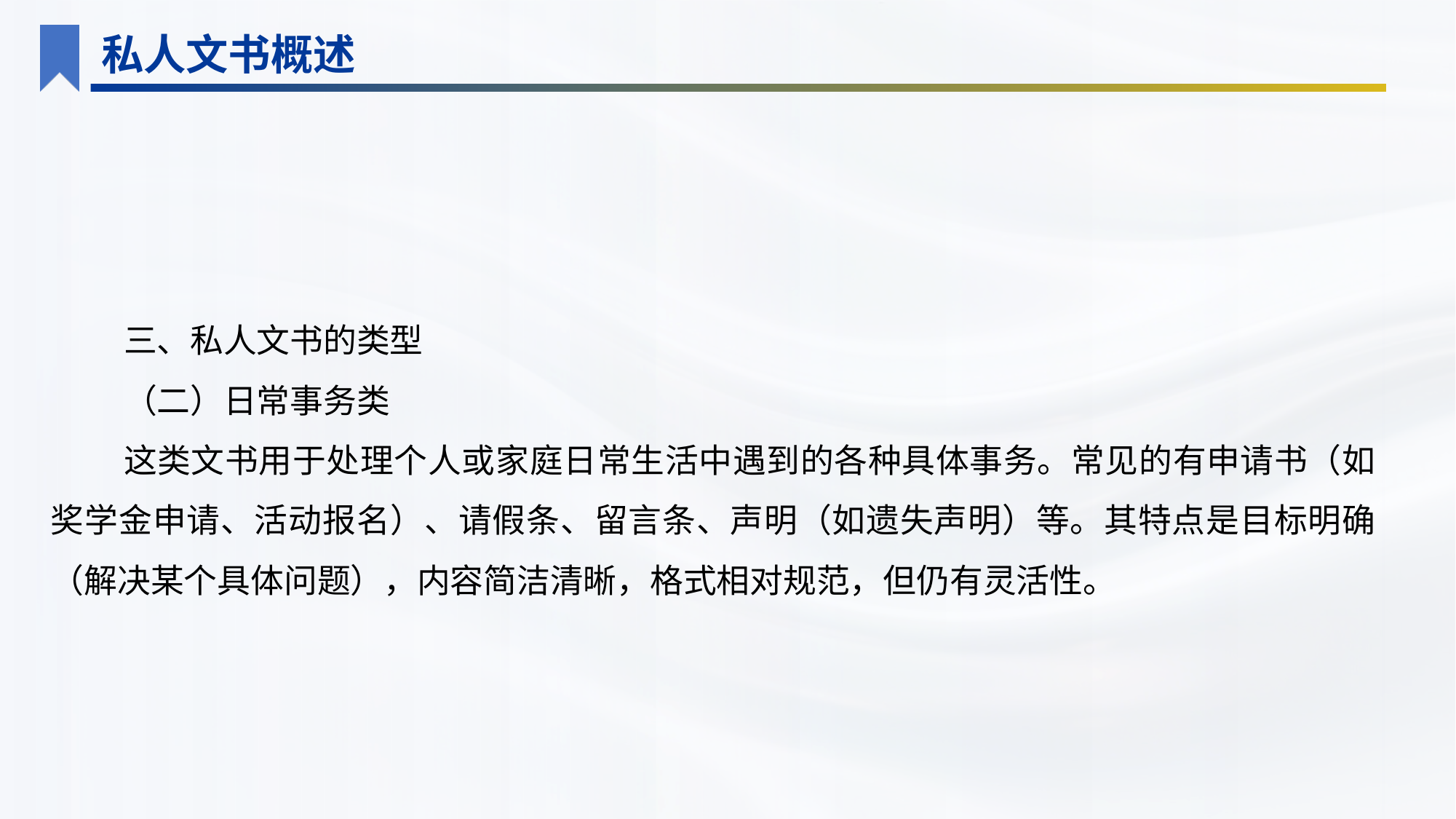

私人文书概述
三、私人文书的类型
（二）日常事务类
这类文书用于处理个人或家庭日常生活中遇到的各种具体事务。常见的有申请书（如奖学金申请、活动报名）、请假条、留言条、声明（如遗失声明）等。其特点是目标明确（解决某个具体问题），内容简洁清晰，格式相对规范，但仍有灵活性。